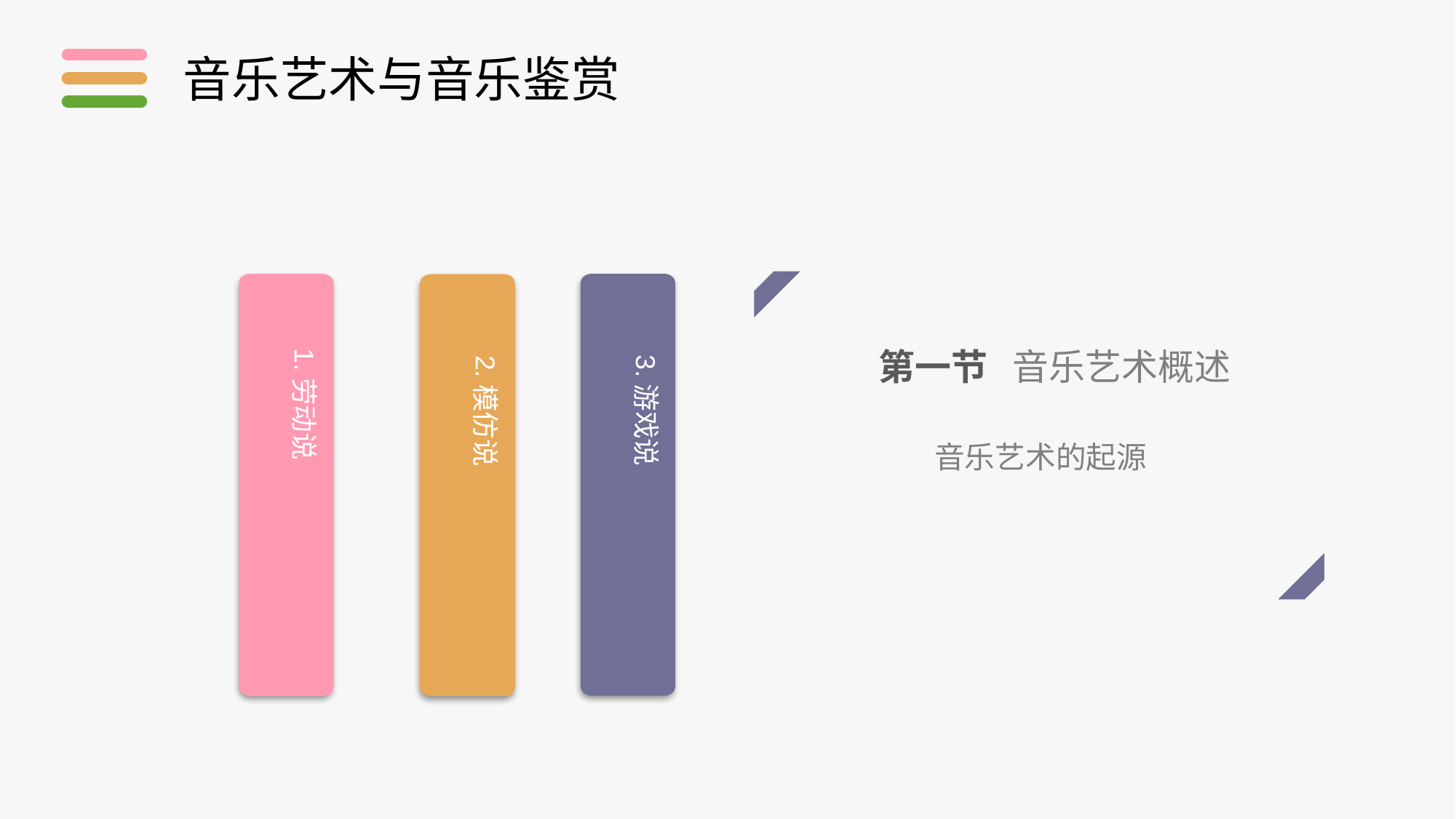

音乐艺术与音乐鉴赏

1.劳动说
3.游戏说
2.模仿说
第一节   音乐艺术概述

音乐艺术的起源